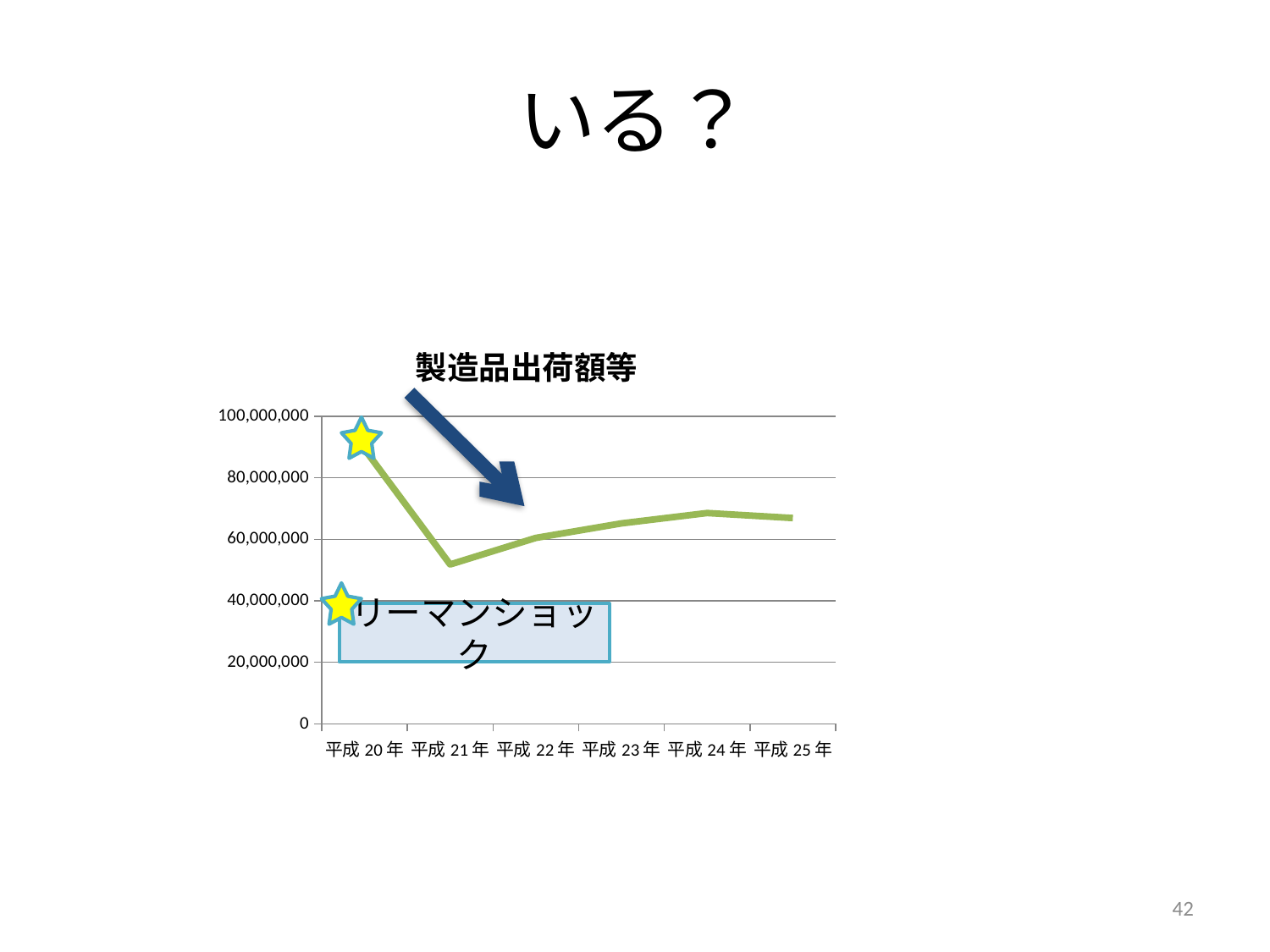

# いる？

### Chart:

| Category | 製造品出荷額等 |
|---|---|
| 平成20年 | 89330287.0 |
| 平成21年 | 51811460.0 |
| 平成22年 | 60457030.0 |
| 平成23年 | 65180604.0 |
| 平成24年 | 68543159.0 |
| 平成25年 | 66929288.0 |

リーマンショック
42